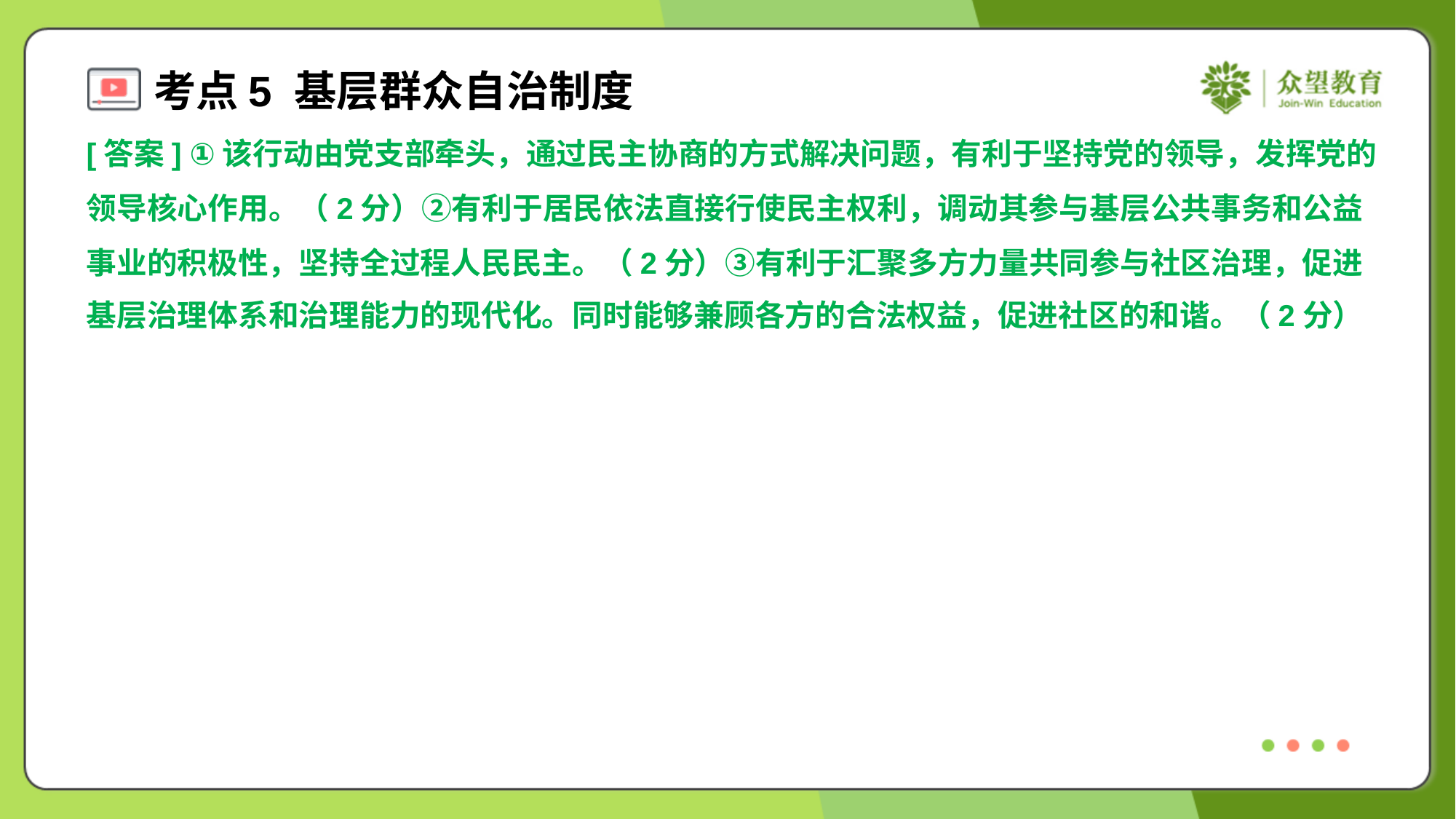

[答案] ①该行动由党支部牵头，通过民主协商的方式解决问题，有利于坚持党的领导，发挥党的
领导核心作用。（2分）②有利于居民依法直接行使民主权利，调动其参与基层公共事务和公益
事业的积极性，坚持全过程人民民主。（2分）③有利于汇聚多方力量共同参与社区治理，促进
基层治理体系和治理能力的现代化。同时能够兼顾各方的合法权益，促进社区的和谐。（2分）